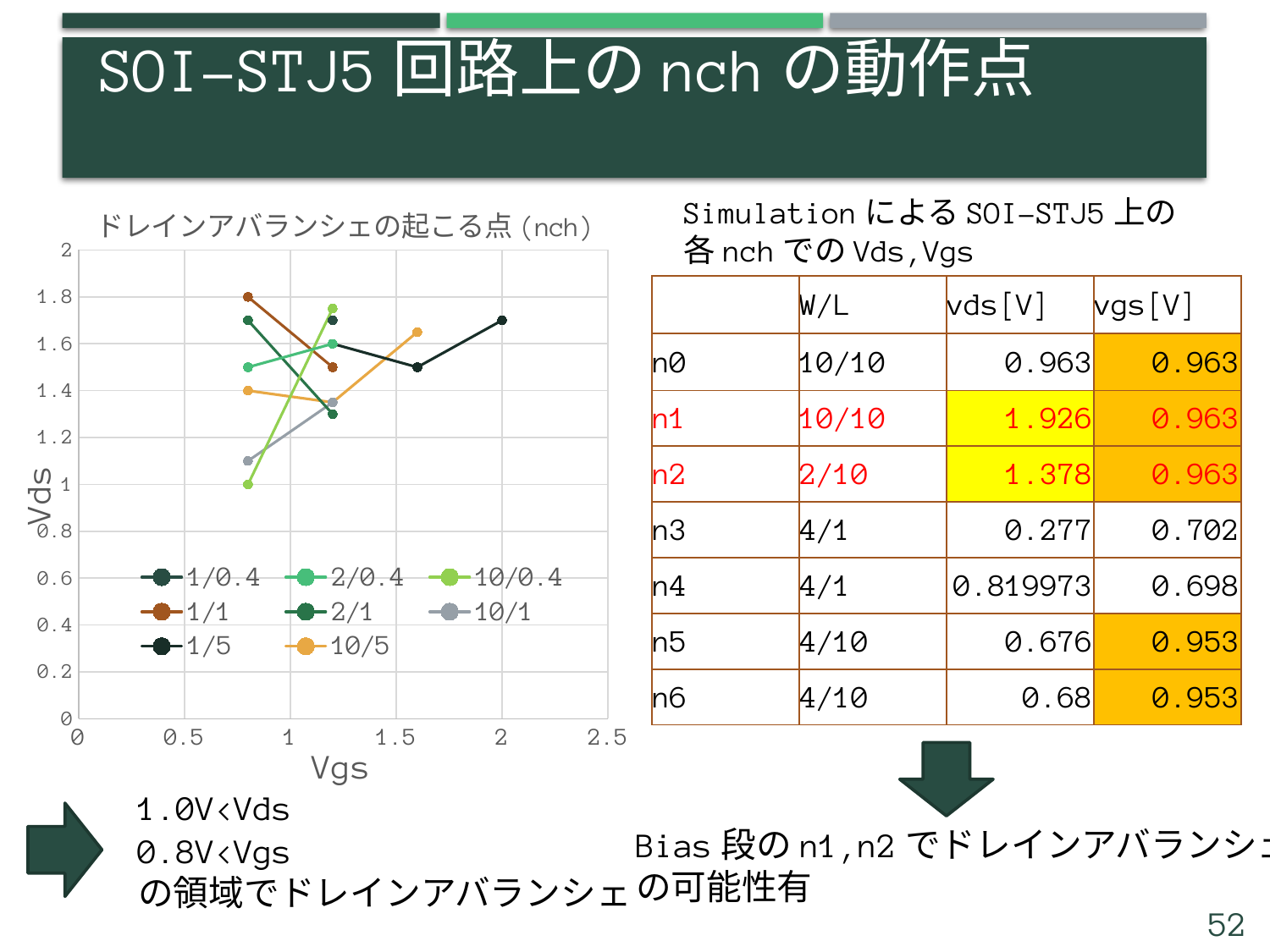

# SOI-STJ5回路上のnchの動作点

### Chart: ドレインアバランシェの起こる点(nch)

| Category | 1/0.4 | 2/0.4 | 10/0.4 | 1/1 | 2/1 | 10/1 | 1/5 | 10/5 |
|---|---|---|---|---|---|---|---|---|
SimulationによるSOI-STJ5上の
各nchでのVds,Vgs
|  | W/L | vds[V] | vgs[V] |
| --- | --- | --- | --- |
| n0 | 10/10 | 0.963 | 0.963 |
| n1 | 10/10 | 1.926 | 0.963 |
| n2 | 2/10 | 1.378 | 0.963 |
| n3 | 4/1 | 0.277 | 0.702 |
| n4 | 4/1 | 0.819973 | 0.698 |
| n5 | 4/10 | 0.676 | 0.953 |
| n6 | 4/10 | 0.68 | 0.953 |

1.0V<Vds
0.8V<Vgs
の領域でドレインアバランシェ

Bias段のn1,n2でドレインアバランシェ
の可能性有
52